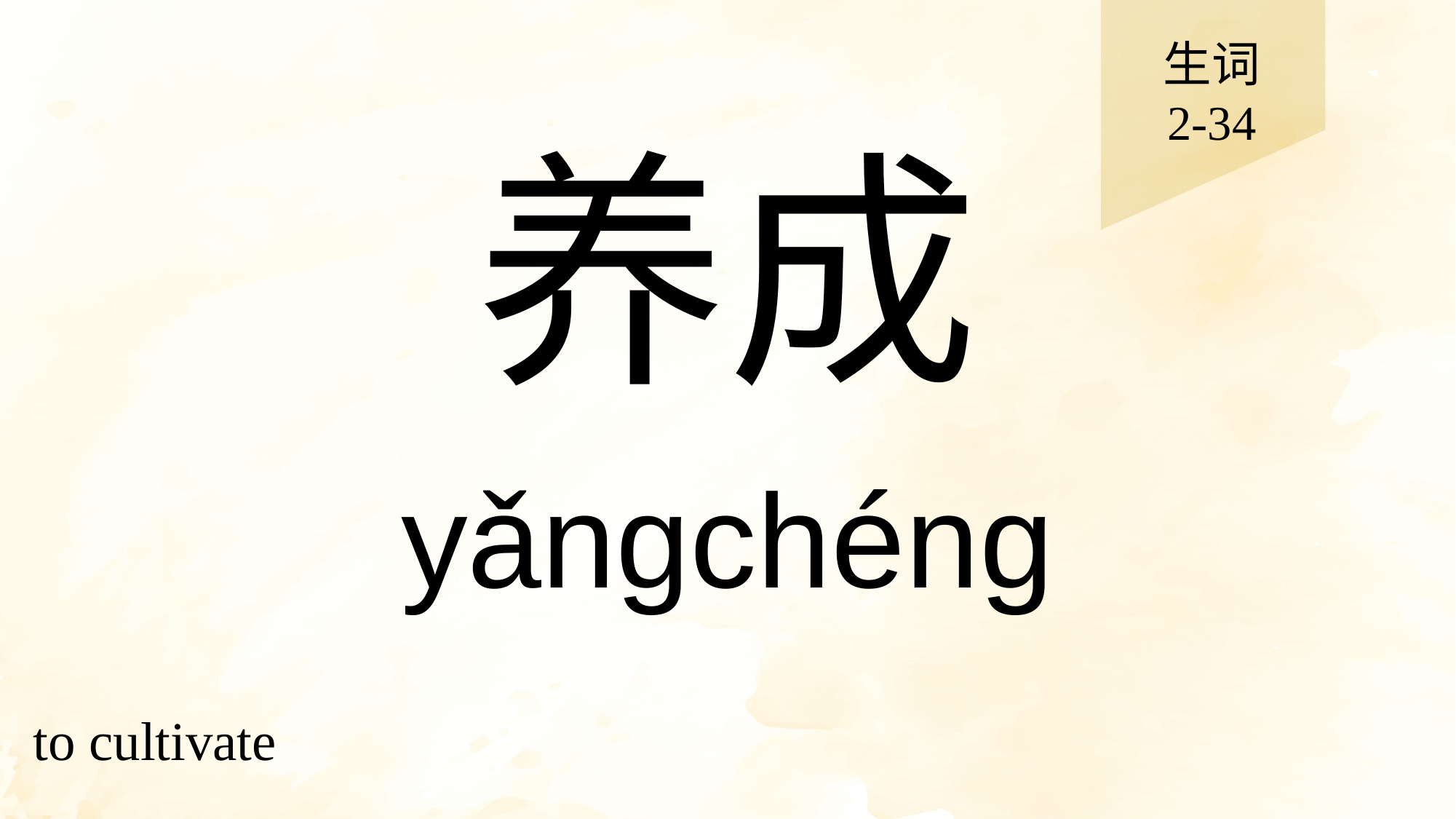

生词
2-34
# 养成
yǎngchéng
to cultivate